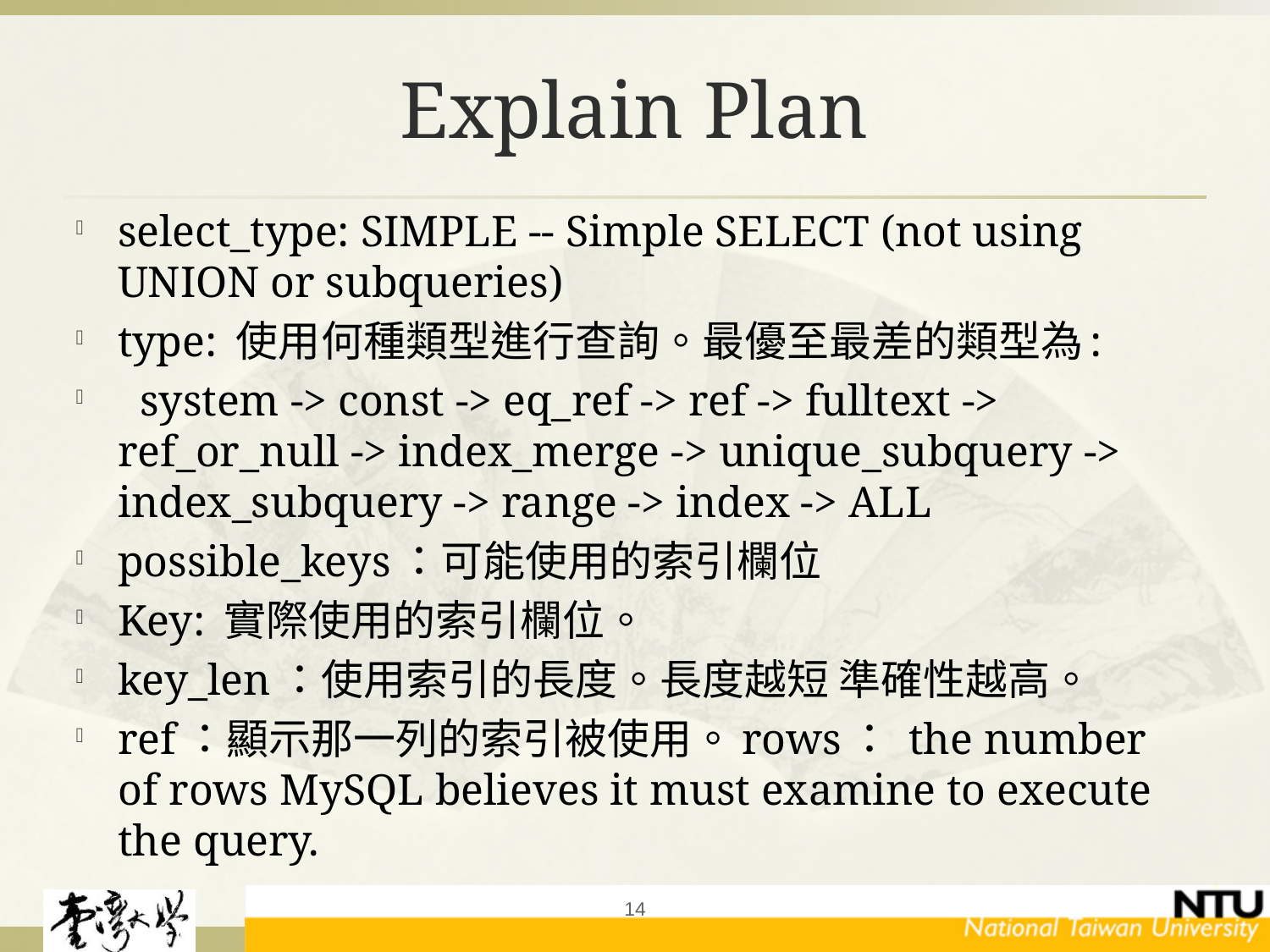

# Explain Plan
select_type: SIMPLE -- Simple SELECT (not using UNION or subqueries)
type: 使用何種類型進行查詢。最優至最差的類型為:
  system -> const -> eq_ref -> ref -> fulltext -> ref_or_null -> index_merge -> unique_subquery -> index_subquery -> range -> index -> ALL
possible_keys：可能使用的索引欄位
Key: 實際使用的索引欄位。
key_len：使用索引的長度。長度越短 準確性越高。
ref：顯示那一列的索引被使用。rows： the number of rows MySQL believes it must examine to execute the query.
14